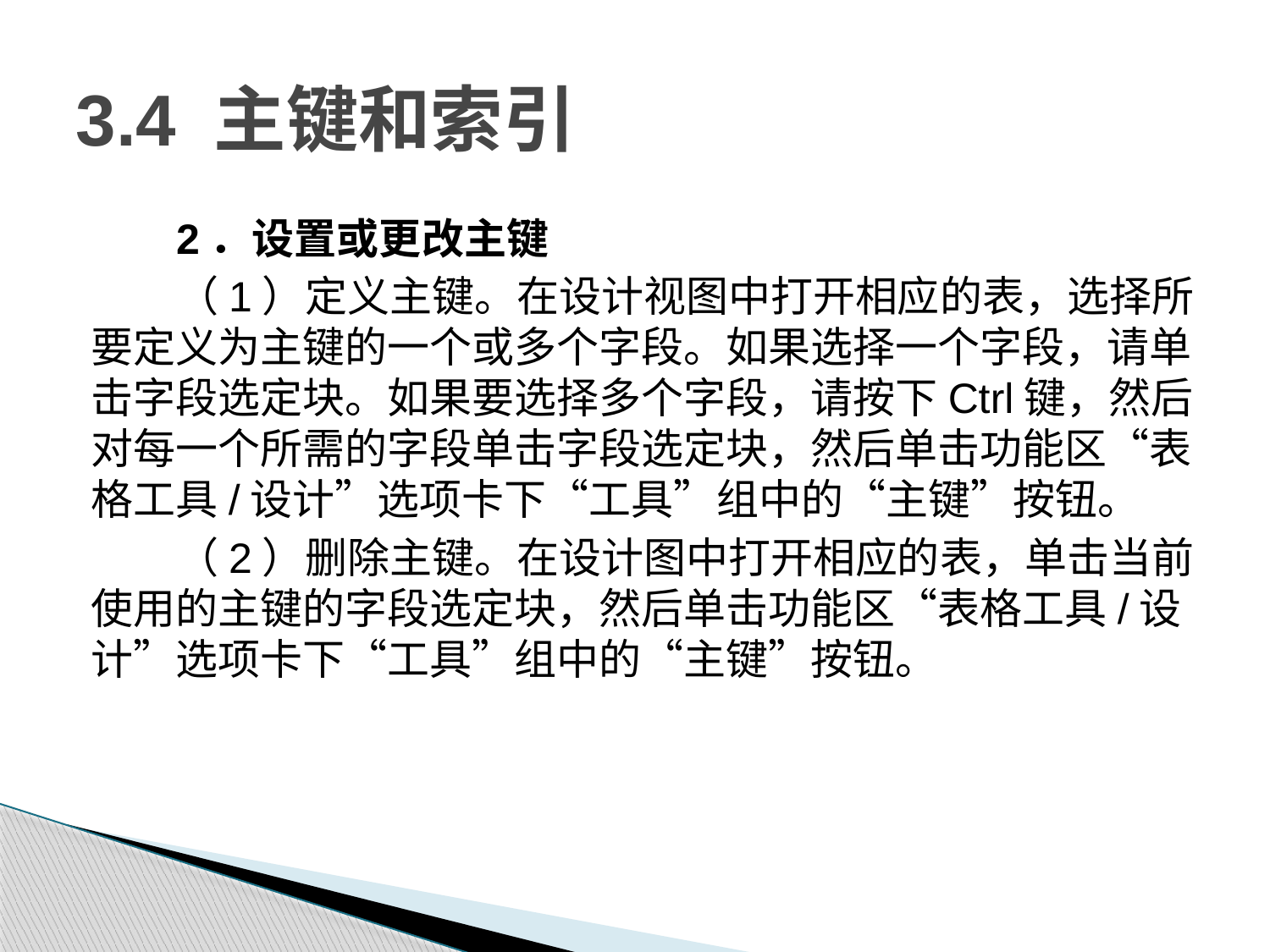

# 3.4 主键和索引
2．设置或更改主键
（1）定义主键。在设计视图中打开相应的表，选择所要定义为主键的一个或多个字段。如果选择一个字段，请单击字段选定块。如果要选择多个字段，请按下Ctrl键，然后对每一个所需的字段单击字段选定块，然后单击功能区“表格工具/设计”选项卡下“工具”组中的“主键”按钮。
（2）删除主键。在设计图中打开相应的表，单击当前使用的主键的字段选定块，然后单击功能区“表格工具/设计”选项卡下“工具”组中的“主键”按钮。